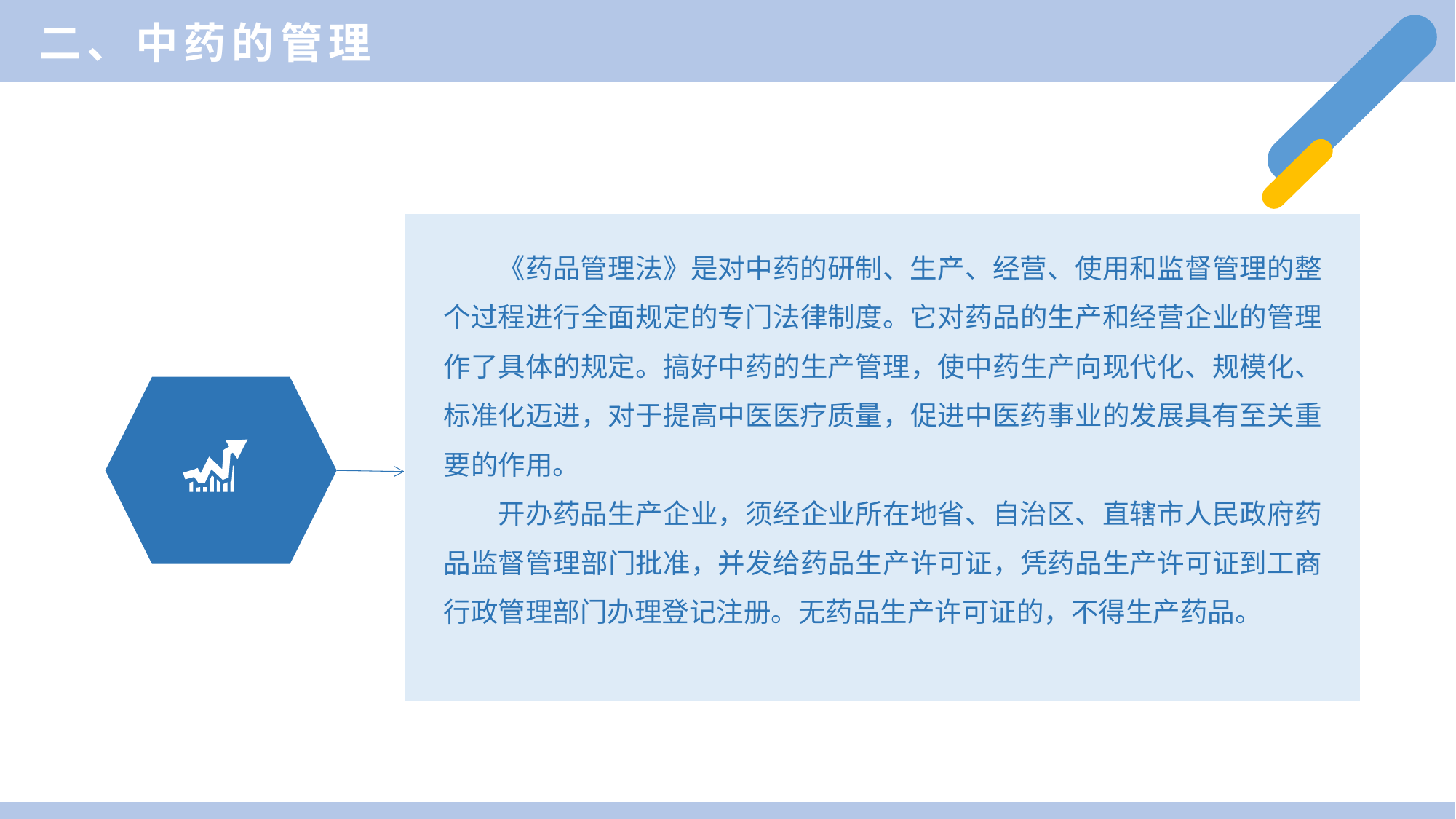

二、中药的管理

《药品管理法》是对中药的研制、生产、经营、使用和监督管理的整个过程进行全面规定的专门法律制度。它对药品的生产和经营企业的管理作了具体的规定。搞好中药的生产管理，使中药生产向现代化、规模化、标准化迈进，对于提高中医医疗质量，促进中医药事业的发展具有至关重要的作用。
开办药品生产企业，须经企业所在地省、自治区、直辖市人民政府药品监督管理部门批准，并发给药品生产许可证，凭药品生产许可证到工商行政管理部门办理登记注册。无药品生产许可证的，不得生产药品。